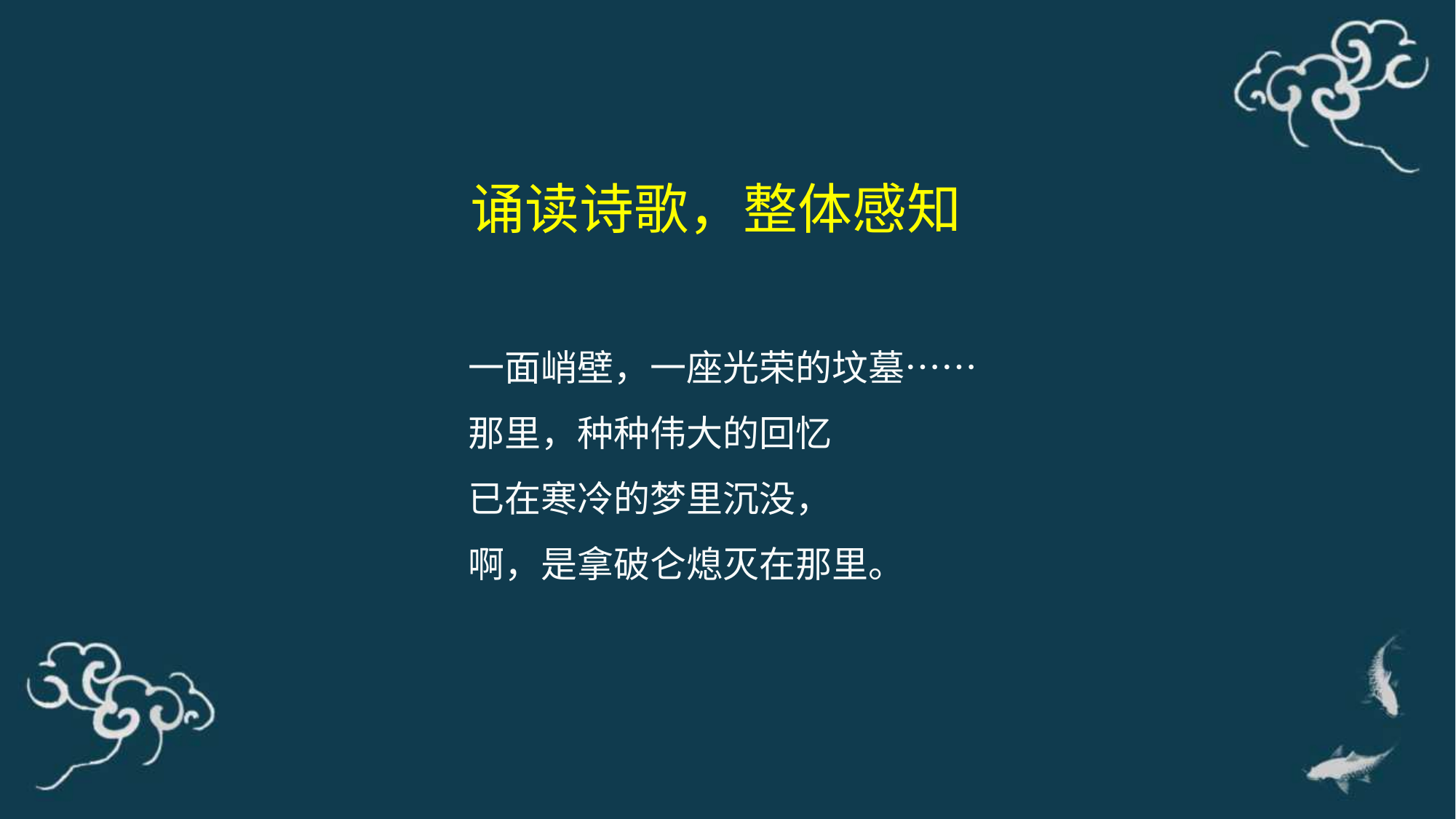

诵读诗歌，整体感知

一面峭壁，一座光荣的坟墓……
那里，种种伟大的回忆
已在寒冷的梦里沉没，
啊，是拿破仑熄灭在那里。